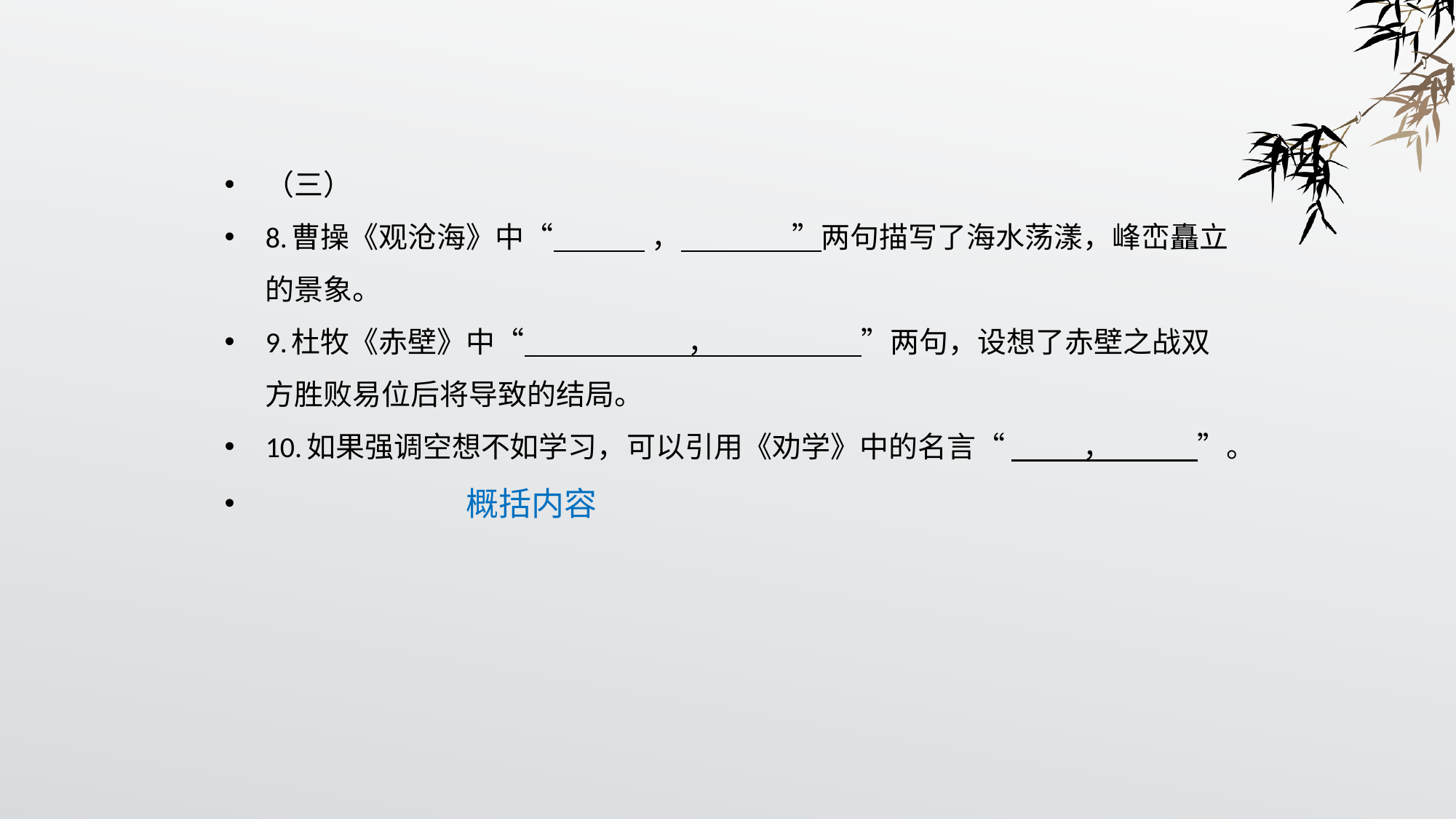

（三）
8.曹操《观沧海》中“               ，                 ”两句描写了海水荡漾，峰峦矗立的景象。
9.杜牧《赤壁》中“                         ，                      ”两句，设想了赤壁之战双方胜败易位后将导致的结局。
10.如果强调空想不如学习，可以引用《劝学》中的名言“            ，             ”。
                              概括内容